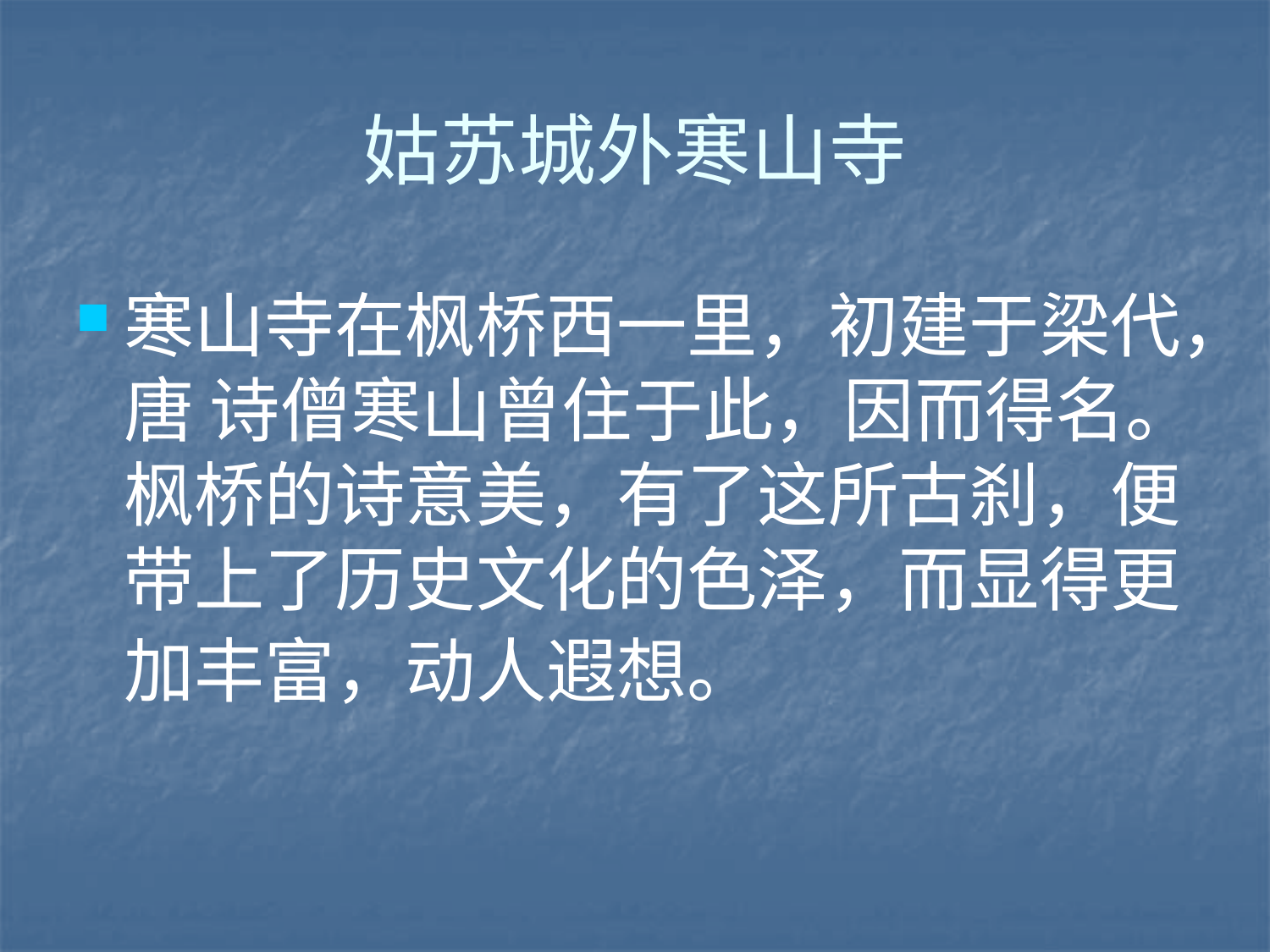

# 姑苏城外寒山寺
寒山寺在枫桥西一里，初建于梁代，唐 诗僧寒山曾住于此，因而得名。枫桥的诗意美，有了这所古刹，便带上了历史文化的色泽，而显得更加丰富，动人遐想。